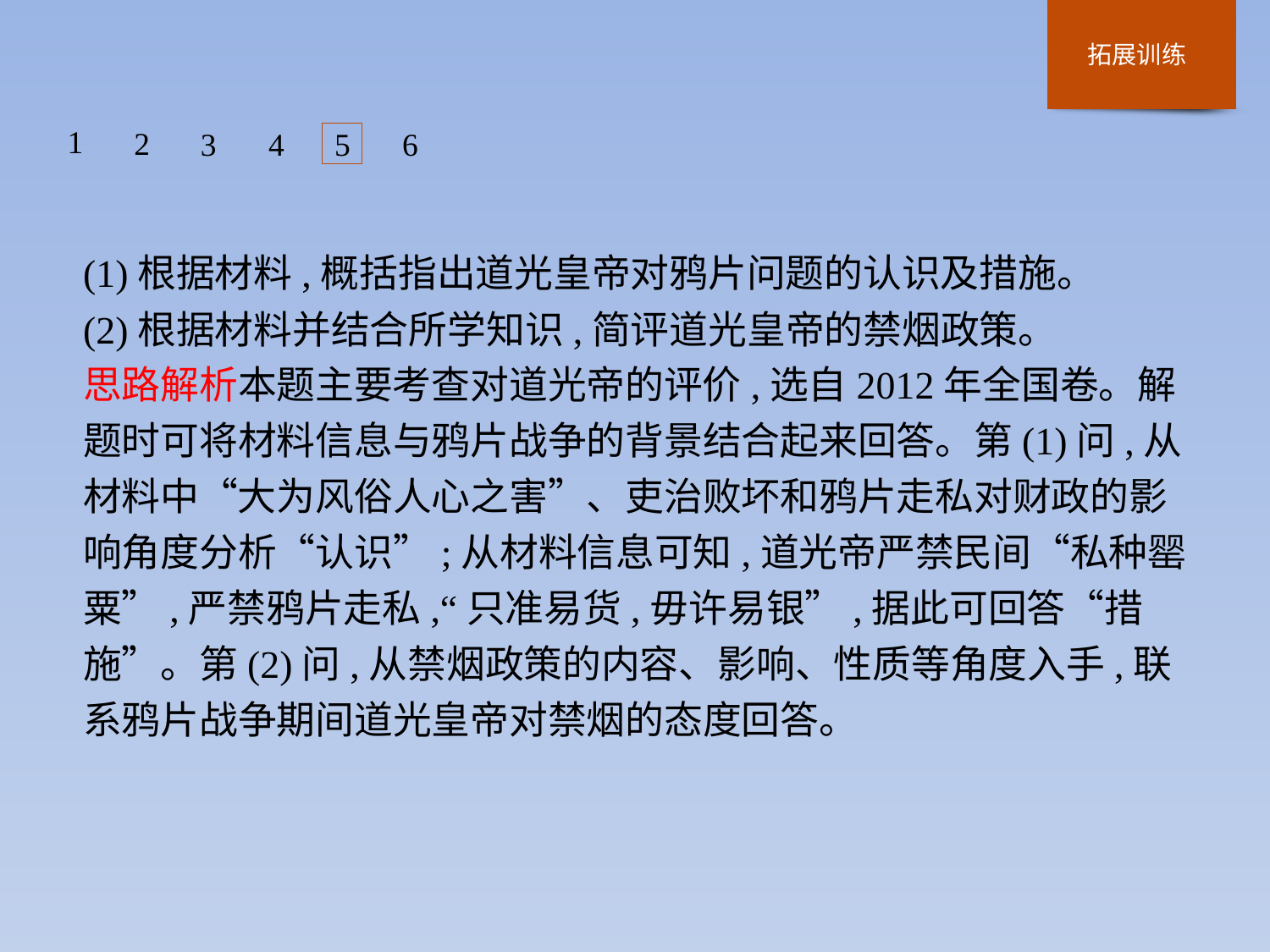

1
2
3
4
5
6
(1)根据材料,概括指出道光皇帝对鸦片问题的认识及措施。
(2)根据材料并结合所学知识,简评道光皇帝的禁烟政策。
思路解析本题主要考查对道光帝的评价,选自2012年全国卷。解题时可将材料信息与鸦片战争的背景结合起来回答。第(1)问,从材料中“大为风俗人心之害”、吏治败坏和鸦片走私对财政的影响角度分析“认识”;从材料信息可知,道光帝严禁民间“私种罂粟”,严禁鸦片走私,“只准易货,毋许易银”,据此可回答“措施”。第(2)问,从禁烟政策的内容、影响、性质等角度入手,联系鸦片战争期间道光皇帝对禁烟的态度回答。